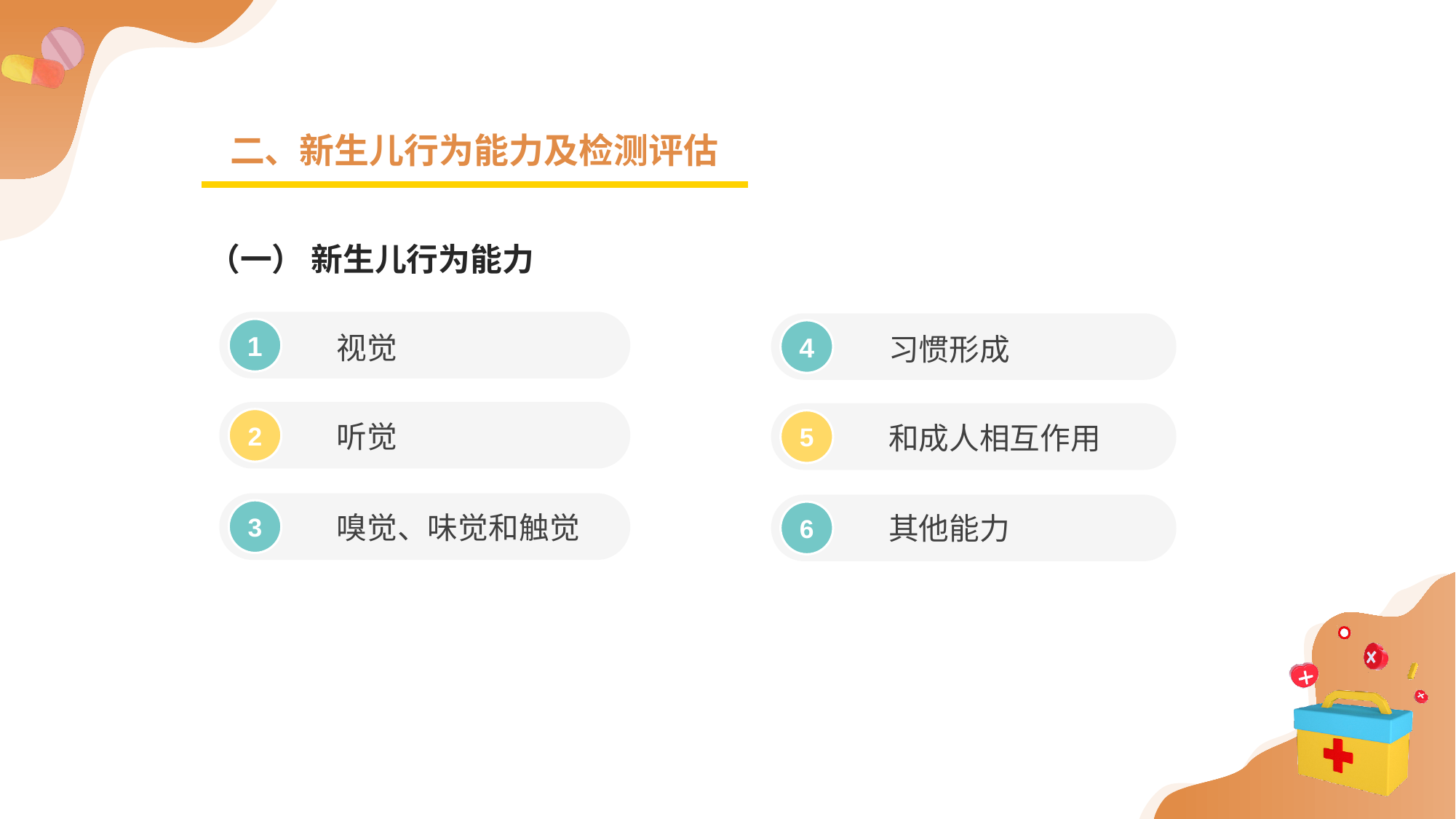

二、新生儿行为能力及检测评估
（一） 新生儿行为能力
视觉
习惯形成

1
4
听觉
和成人相互作用

2
5
嗅觉、味觉和触觉
其他能力

3
6